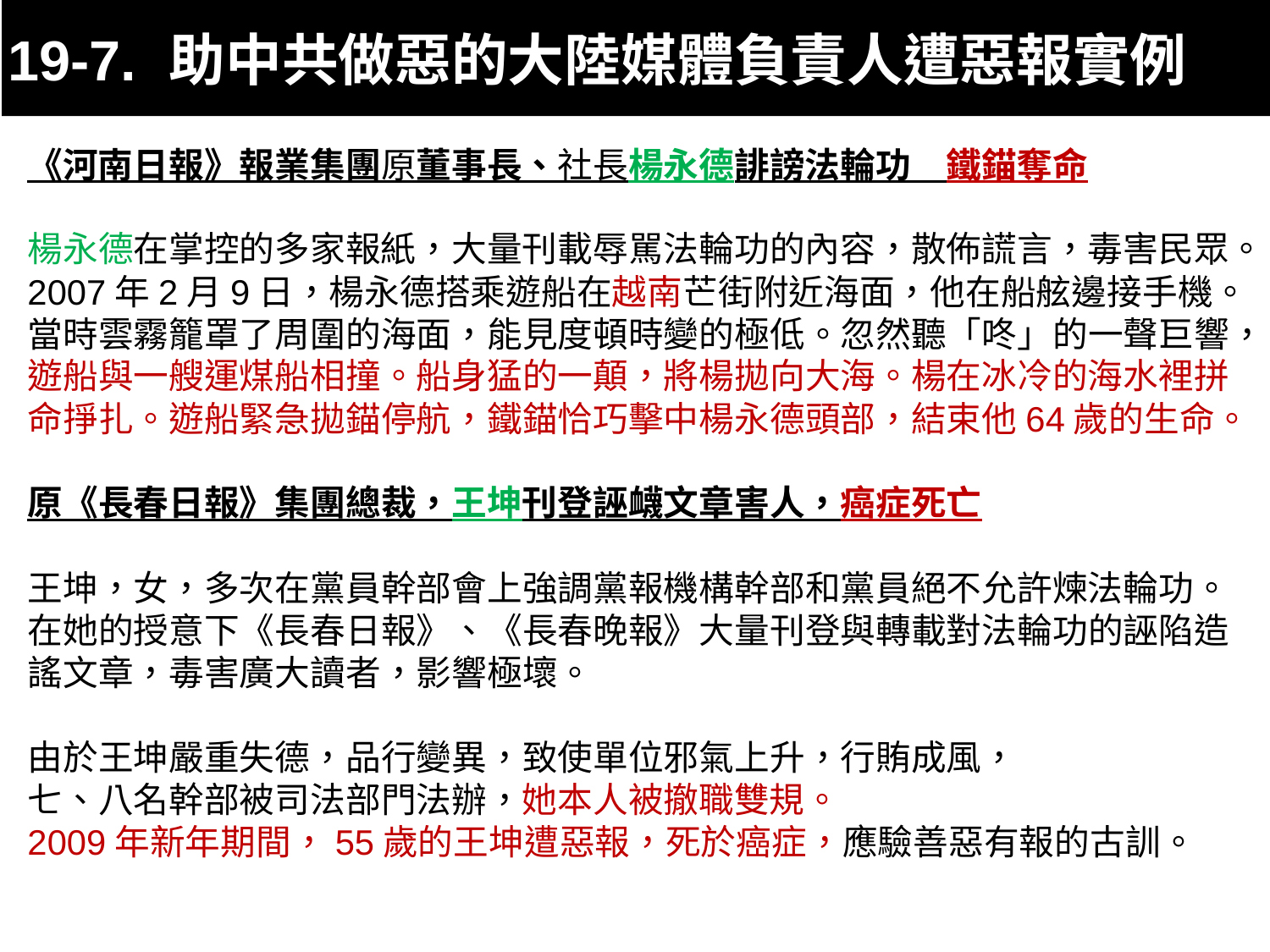

19-7.-助中共做惡的大陸媒體負責人遭惡報實例
《河南日報》報業集團原董事長、社長楊永德誹謗法輪功　鐵錨奪命

楊永德在掌控的多家報紙，大量刊載辱駡法輪功的內容，散佈謊言，毒害民眾。
2007年2月9日，楊永德搭乘遊船在越南芒街附近海面，他在船舷邊接手機。
當時雲霧籠罩了周圍的海面，能見度頓時變的極低。忽然聽「咚」的一聲巨響，遊船與一艘運煤船相撞。船身猛的一顛，將楊拋向大海。楊在冰冷的海水裡拼命掙扎。遊船緊急拋錨停航，鐵錨恰巧擊中楊永德頭部，結束他64歲的生命。

原《長春日報》集團總裁，王坤刊登誣衊文章害人，癌症死亡

王坤，女，多次在黨員幹部會上強調黨報機構幹部和黨員絕不允許煉法輪功。
在她的授意下《長春日報》、《長春晚報》大量刊登與轉載對法輪功的誣陷造謠文章，毒害廣大讀者，影響極壞。

由於王坤嚴重失德，品行變異，致使單位邪氣上升，行賄成風，
七、八名幹部被司法部門法辦，她本人被撤職雙規。
2009年新年期間，55歲的王坤遭惡報，死於癌症，應驗善惡有報的古訓。